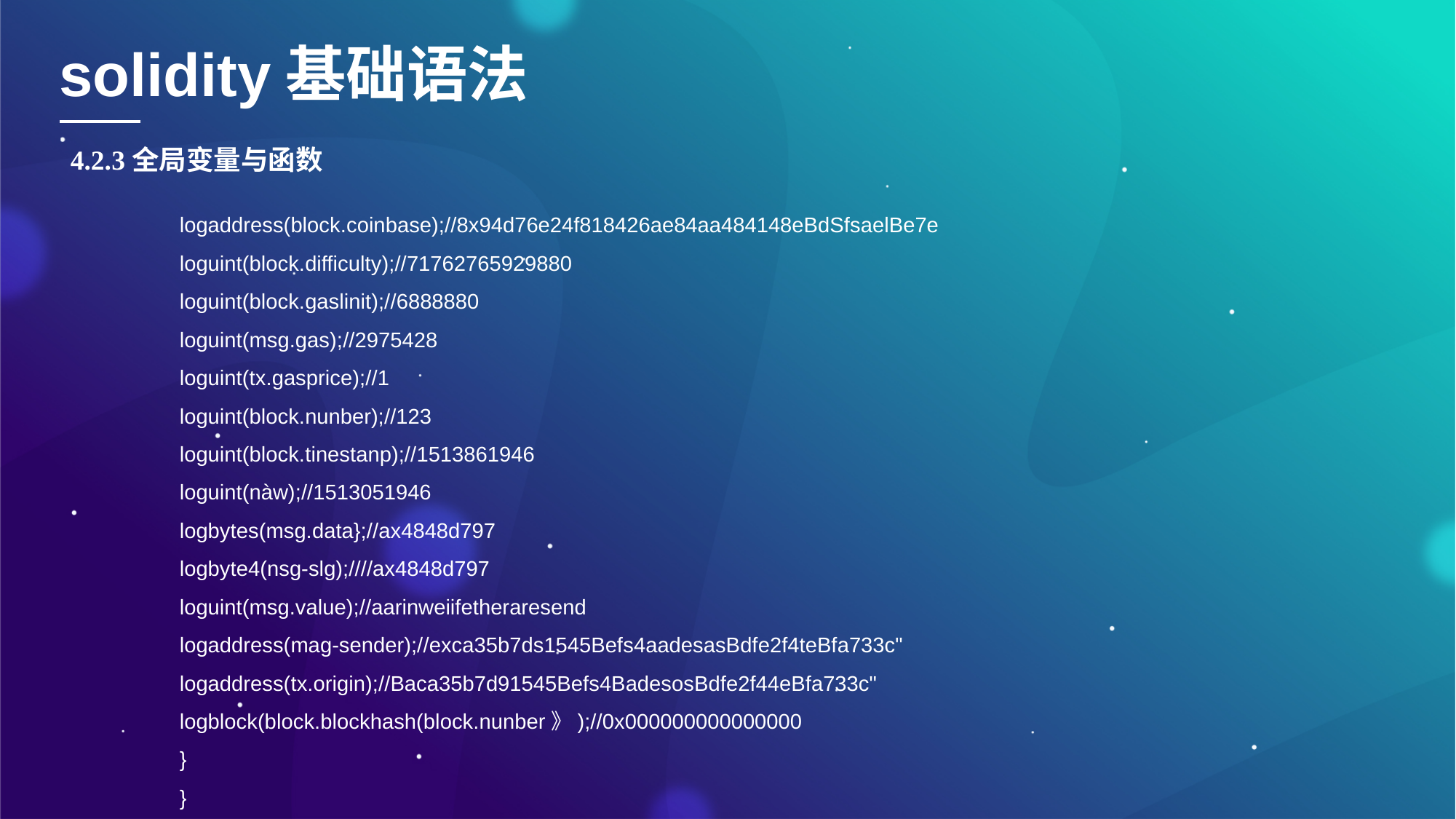

solidity基础语法
4.2.3全局变量与函数
logaddress(block.coinbase);//8x94d76e24f818426ae84aa484148eBdSfsaelBe7e
loguint(block.difficulty);//71762765929880
loguint(block.gaslinit);//6888880
loguint(msg.gas);//2975428
loguint(tx.gasprice);//1
loguint(block.nunber);//123
loguint(block.tinestanp);//1513861946
loguint(nàw);//1513051946
logbytes(msg.data};//ax4848d797
logbyte4(nsg-slg);////ax4848d797
loguint(msg.value);//aarinweiifetheraresend
logaddress(mag-sender);//exca35b7ds1545Befs4aadesasBdfe2f4teBfa733c"
logaddress(tx.origin);//Baca35b7d91545Befs4BadesosBdfe2f44eBfa733c"
logblock(block.blockhash(block.nunber》);//0x000000000000000
}
}